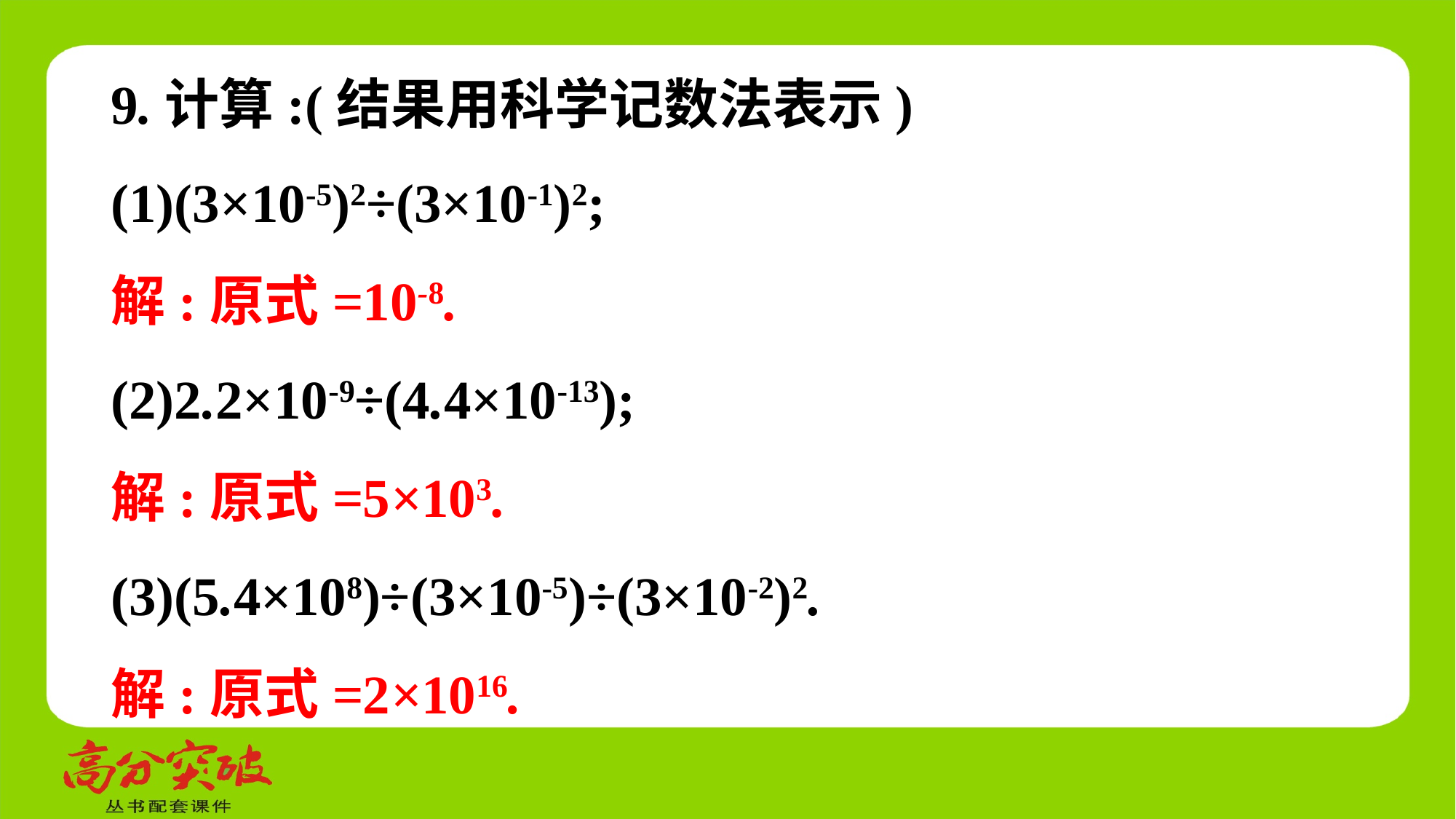

9.计算:(结果用科学记数法表示)
(1)(3×10-5)2÷(3×10-1)2;
解:原式=10-8.
(2)2.2×10-9÷(4.4×10-13);
解:原式=5×103.
(3)(5.4×108)÷(3×10-5)÷(3×10-2)2.
解:原式=2×1016.